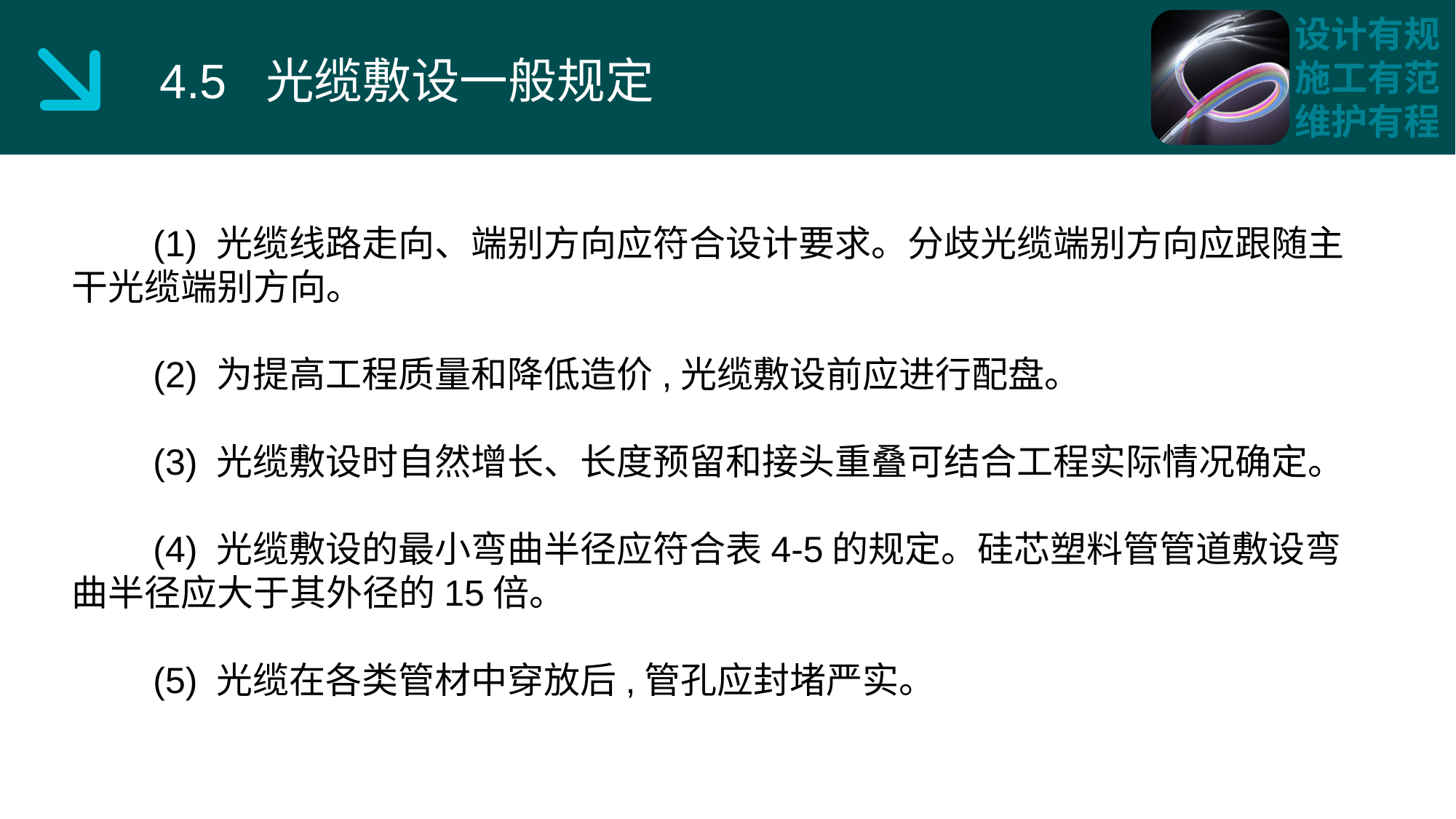

4.5  光缆敷设一般规定

        (1) 光缆线路走向、端别方向应符合设计要求。分歧光缆端别方向应跟随主干光缆端别方向。

        (2) 为提高工程质量和降低造价,光缆敷设前应进行配盘。

        (3) 光缆敷设时自然增长、长度预留和接头重叠可结合工程实际情况确定。

        (4) 光缆敷设的最小弯曲半径应符合表4-5的规定。硅芯塑料管管道敷设弯曲半径应大于其外径的15倍。

        (5) 光缆在各类管材中穿放后,管孔应封堵严实。